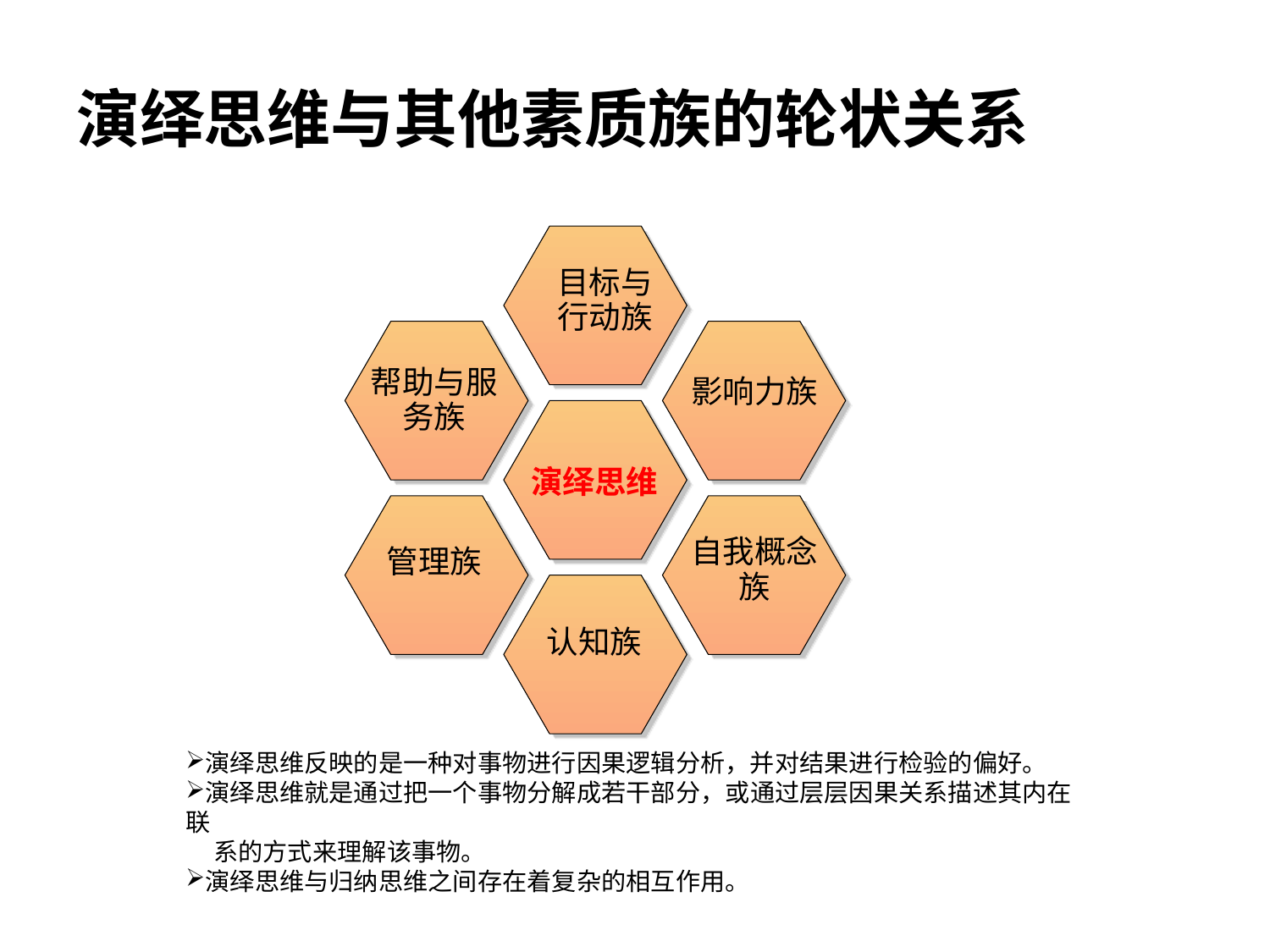

# 演绎思维与其他素质族的轮状关系

目标与

行动族
帮助与服

务族
影响力族
演绎思维
自我概念

族
管理族
认知族
演绎思维反映的是一种对事物进行因果逻辑分析，并对结果进行检验的偏好。
演绎思维就是通过把一个事物分解成若干部分，或通过层层因果关系描述其内在联
    系的方式来理解该事物。
演绎思维与归纳思维之间存在着复杂的相互作用。